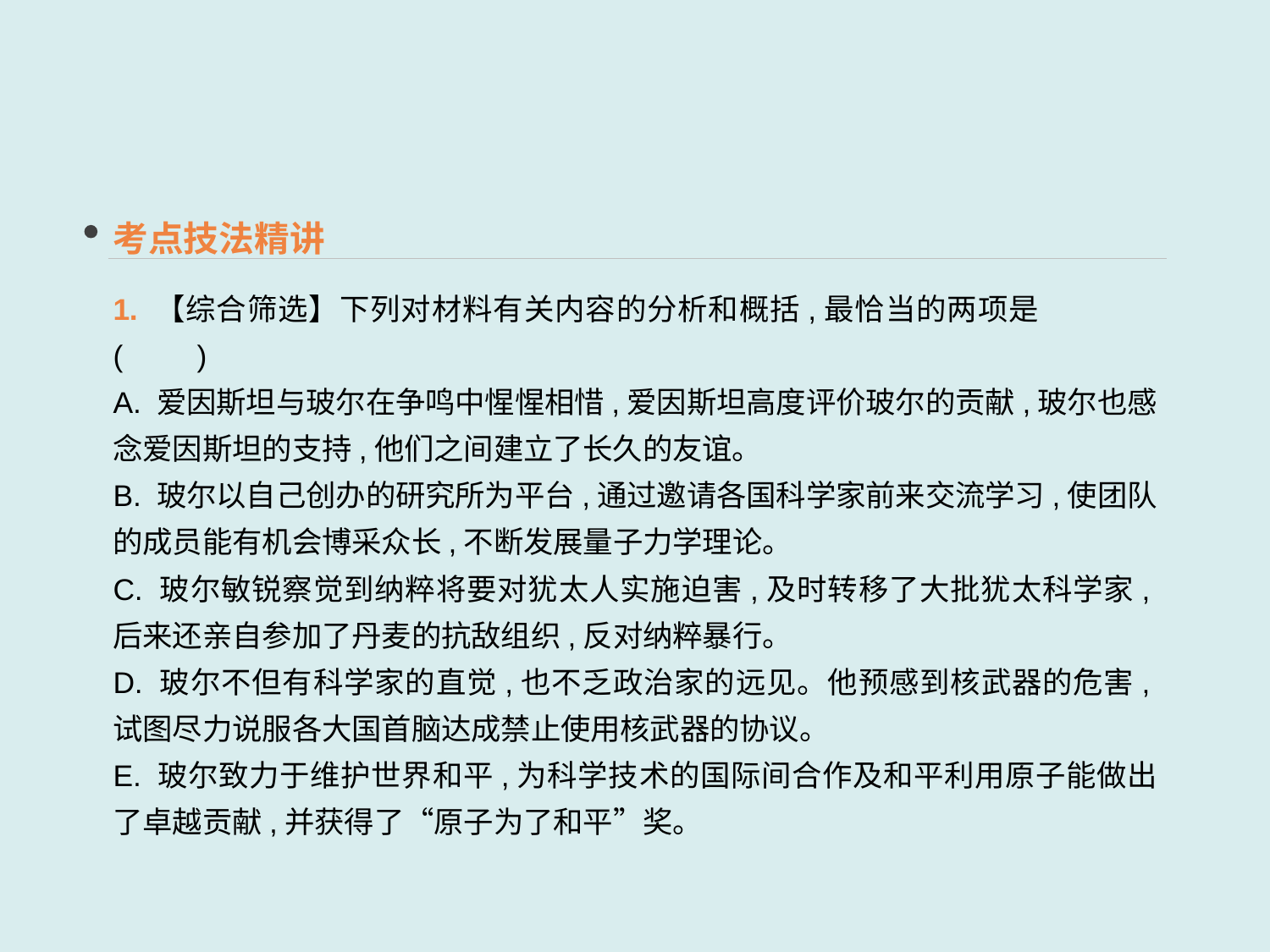

考点技法精讲

1. 【综合筛选】下列对材料有关内容的分析和概括,最恰当的两项是	(　　)
A. 爱因斯坦与玻尔在争鸣中惺惺相惜,爱因斯坦高度评价玻尔的贡献,玻尔也感念爱因斯坦的支持,他们之间建立了长久的友谊。
B. 玻尔以自己创办的研究所为平台,通过邀请各国科学家前来交流学习,使团队的成员能有机会博采众长,不断发展量子力学理论。
C. 玻尔敏锐察觉到纳粹将要对犹太人实施迫害,及时转移了大批犹太科学家,后来还亲自参加了丹麦的抗敌组织,反对纳粹暴行。
D. 玻尔不但有科学家的直觉,也不乏政治家的远见。他预感到核武器的危害,试图尽力说服各大国首脑达成禁止使用核武器的协议。
E. 玻尔致力于维护世界和平,为科学技术的国际间合作及和平利用原子能做出了卓越贡献,并获得了“原子为了和平”奖。